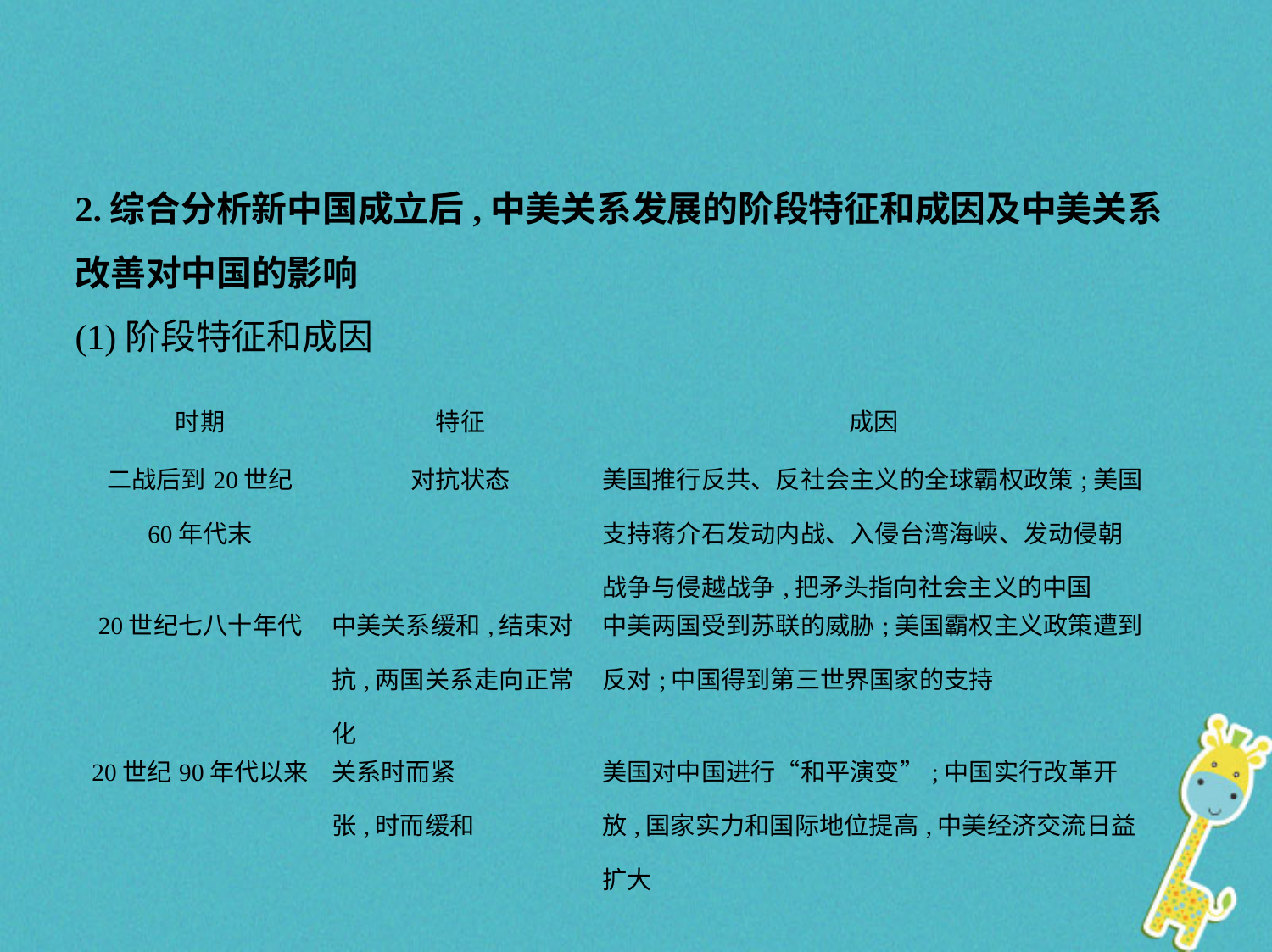

2.综合分析新中国成立后,中美关系发展的阶段特征和成因及中美关系
改善对中国的影响
(1)阶段特征和成因
| 时期 | 特征 | 成因 |
| --- | --- | --- |
| 二战后到20世纪 60年代末 | 对抗状态 | 美国推行反共、反社会主义的全球霸权政策;美国支持蒋介石发动内战、入侵台湾海峡、发动侵朝战争与侵越战争,把矛头指向社会主义的中国 |
| 20世纪七八十年代 | 中美关系缓和,结束对抗,两国关系走向正常化 | 中美两国受到苏联的威胁;美国霸权主义政策遭到反对;中国得到第三世界国家的支持 |
| 20世纪90年代以来 | 关系时而紧 张,时而缓和 | 美国对中国进行“和平演变”;中国实行改革开放,国家实力和国际地位提高,中美经济交流日益扩大 |